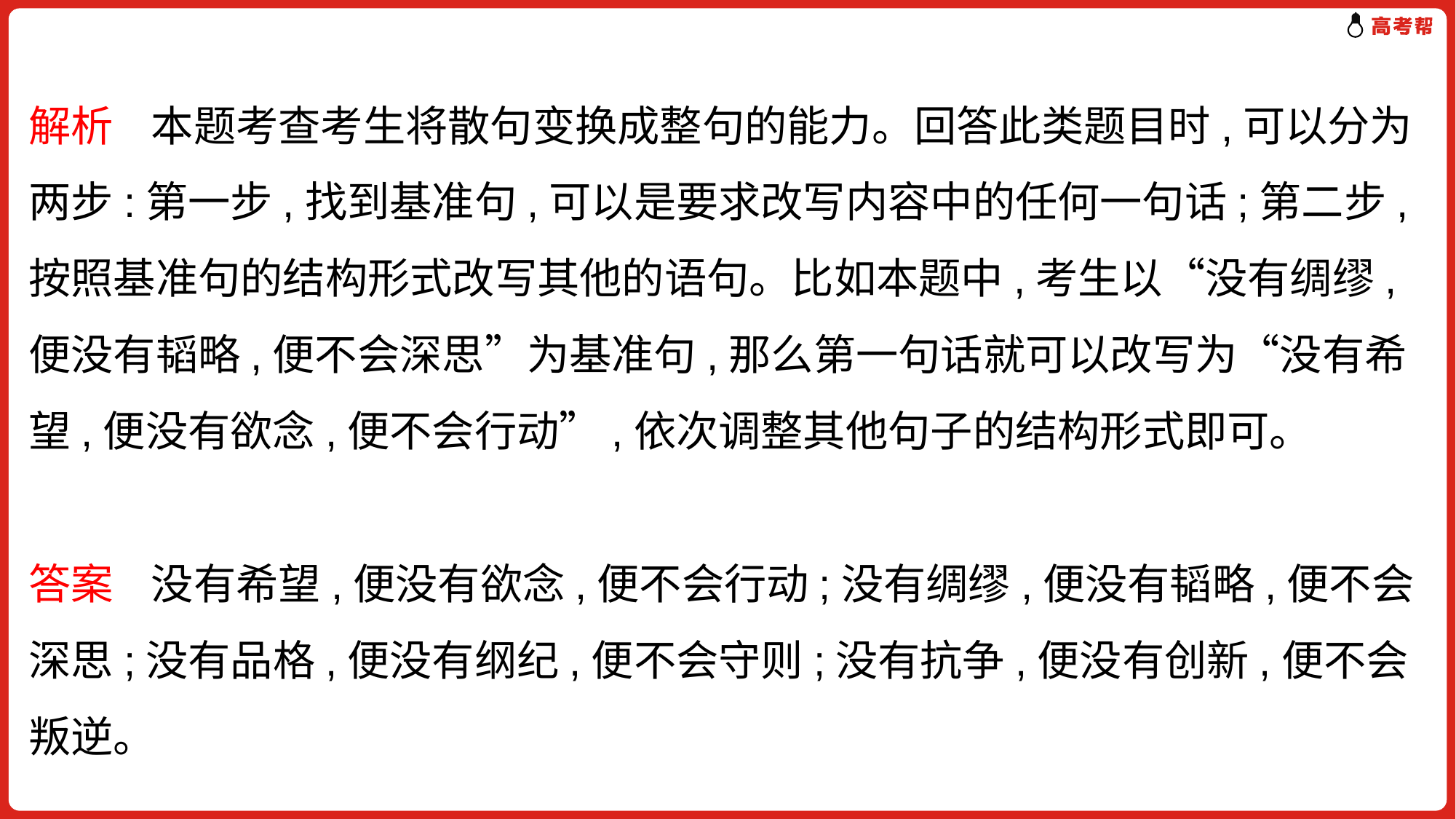

解析    本题考查考生将散句变换成整句的能力。回答此类题目时,可以分为两步:第一步,找到基准句,可以是要求改写内容中的任何一句话;第二步,按照基准句的结构形式改写其他的语句。比如本题中,考生以“没有绸缪,便没有韬略,便不会深思”为基准句,那么第一句话就可以改写为“没有希望,便没有欲念,便不会行动”,依次调整其他句子的结构形式即可。

答案    没有希望,便没有欲念,便不会行动;没有绸缪,便没有韬略,便不会深思;没有品格,便没有纲纪,便不会守则;没有抗争,便没有创新,便不会叛逆。